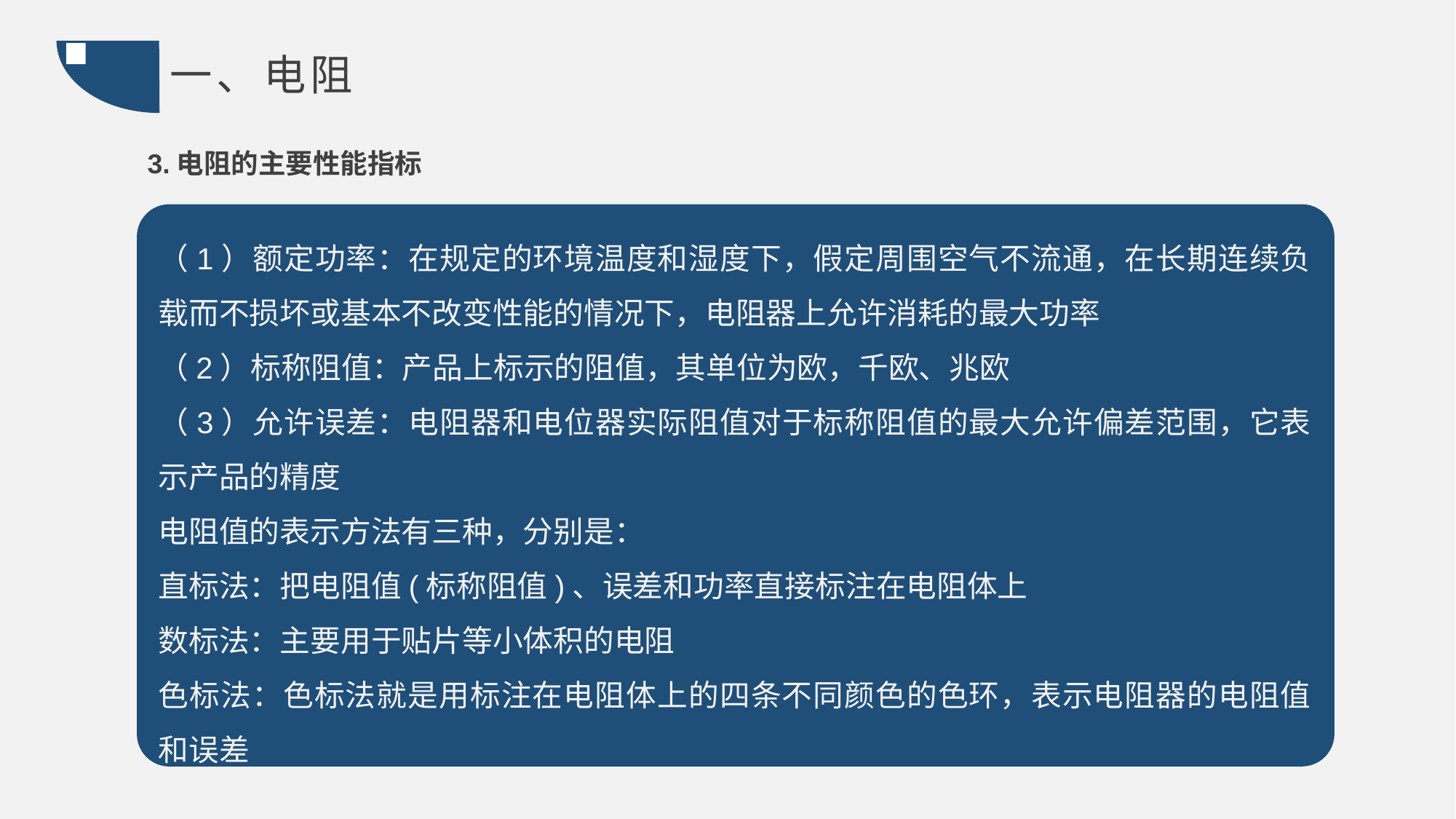

一、电阻
3.电阻的主要性能指标

（1）额定功率：在规定的环境温度和湿度下，假定周围空气不流通，在长期连续负载而不损坏或基本不改变性能的情况下，电阻器上允许消耗的最大功率
（2）标称阻值：产品上标示的阻值，其单位为欧，千欧、兆欧
（3）允许误差：电阻器和电位器实际阻值对于标称阻值的最大允许偏差范围，它表示产品的精度
电阻值的表示方法有三种，分别是：
直标法：把电阻值(标称阻值)、误差和功率直接标注在电阻体上
数标法：主要用于贴片等小体积的电阻
色标法：色标法就是用标注在电阻体上的四条不同颜色的色环，表示电阻器的电阻值和误差